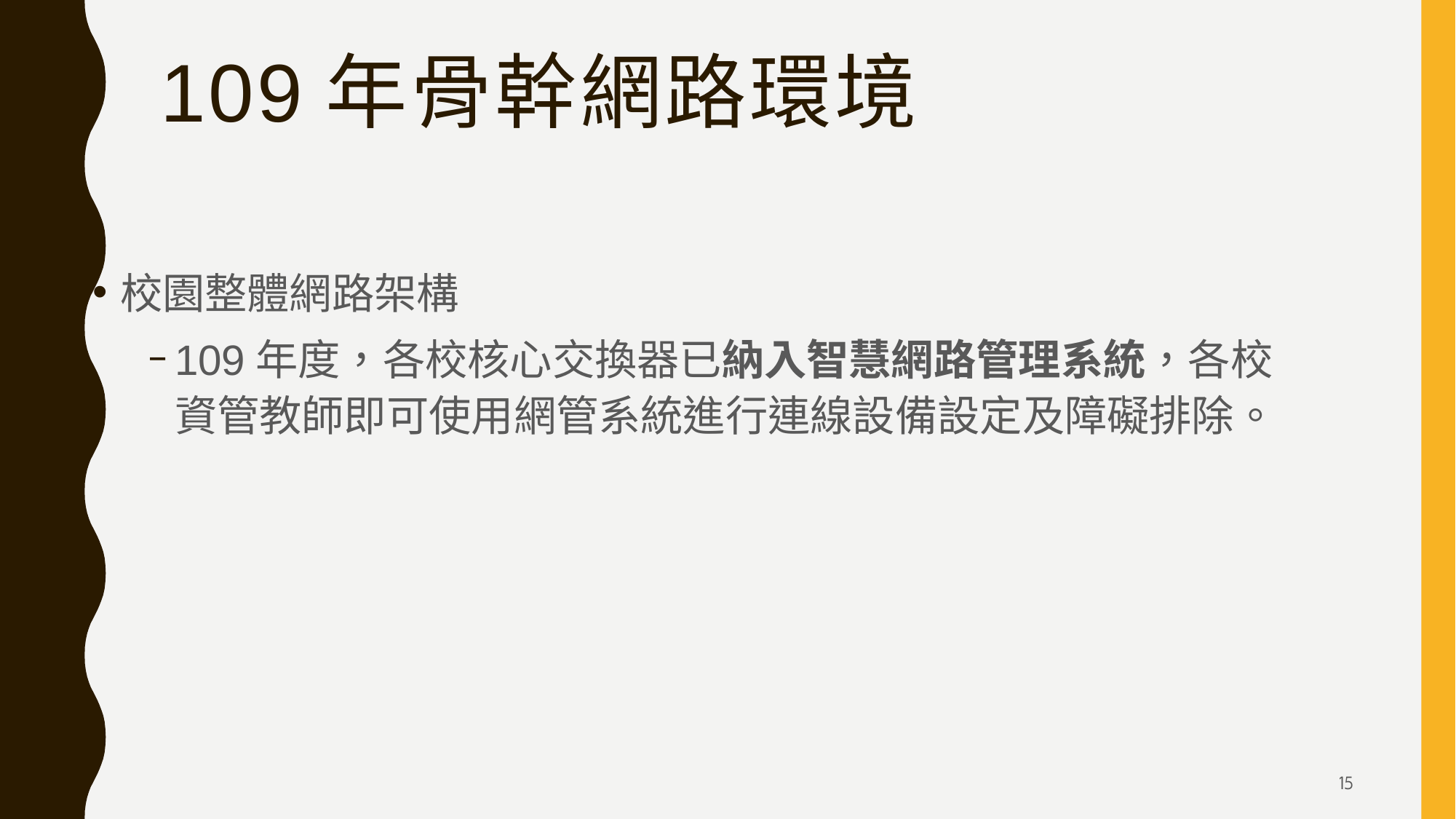

# 109年骨幹網路環境
校園整體網路架構
109年度，各校核心交換器已納入智慧網路管理系統，各校資管教師即可使用網管系統進行連線設備設定及障礙排除。
15